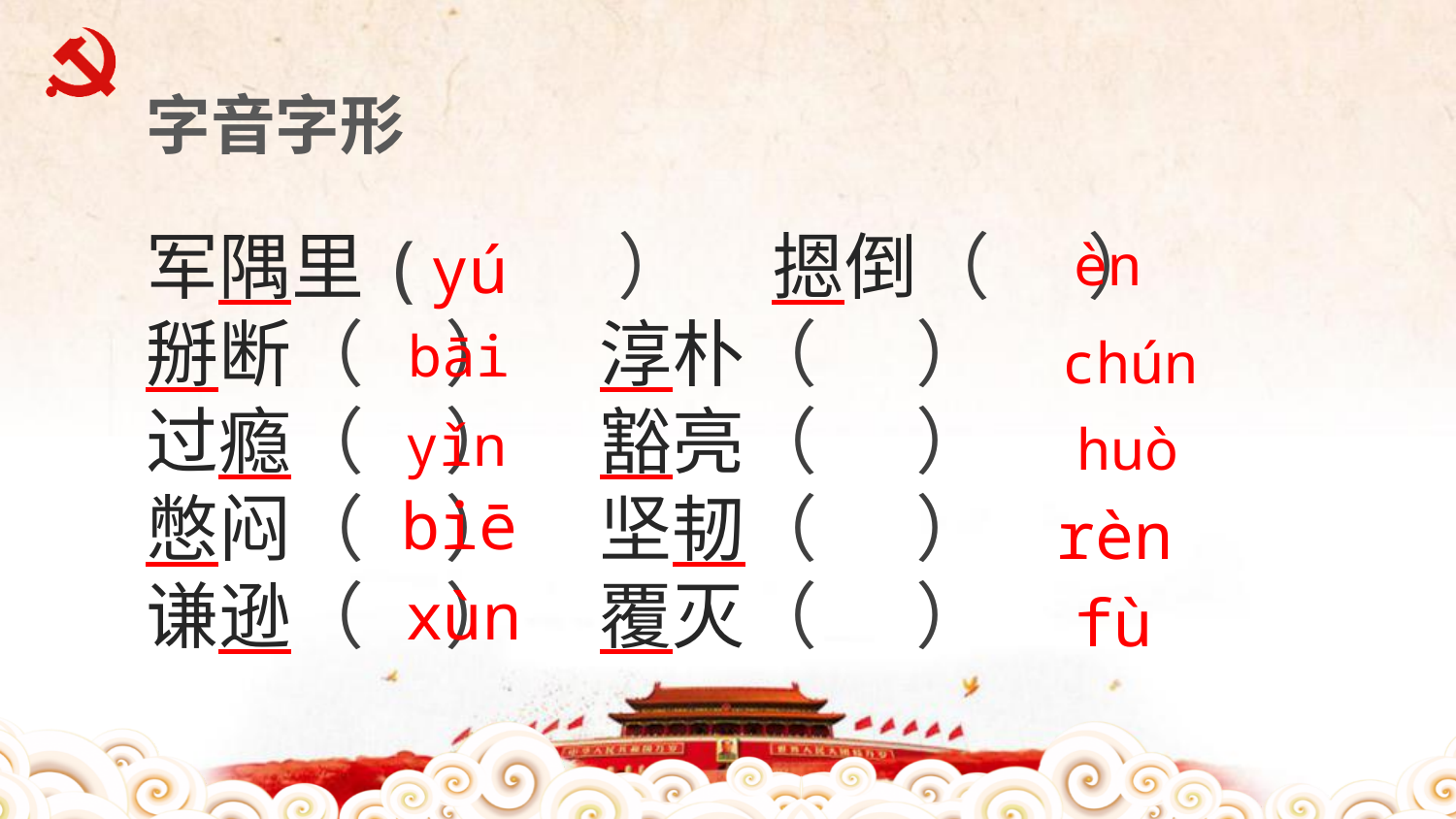

字音字形
军隅里(    ）     摁倒（      ）
掰断（     ）     淳朴（      ）
过瘾（     ）     豁亮（      ）
憋闷（     ）     坚韧（      ）
谦逊（     ）     覆灭（      ）

yú
èn
bāi
chún
 biē
yǐn
huò
rèn
0
xùn
fù